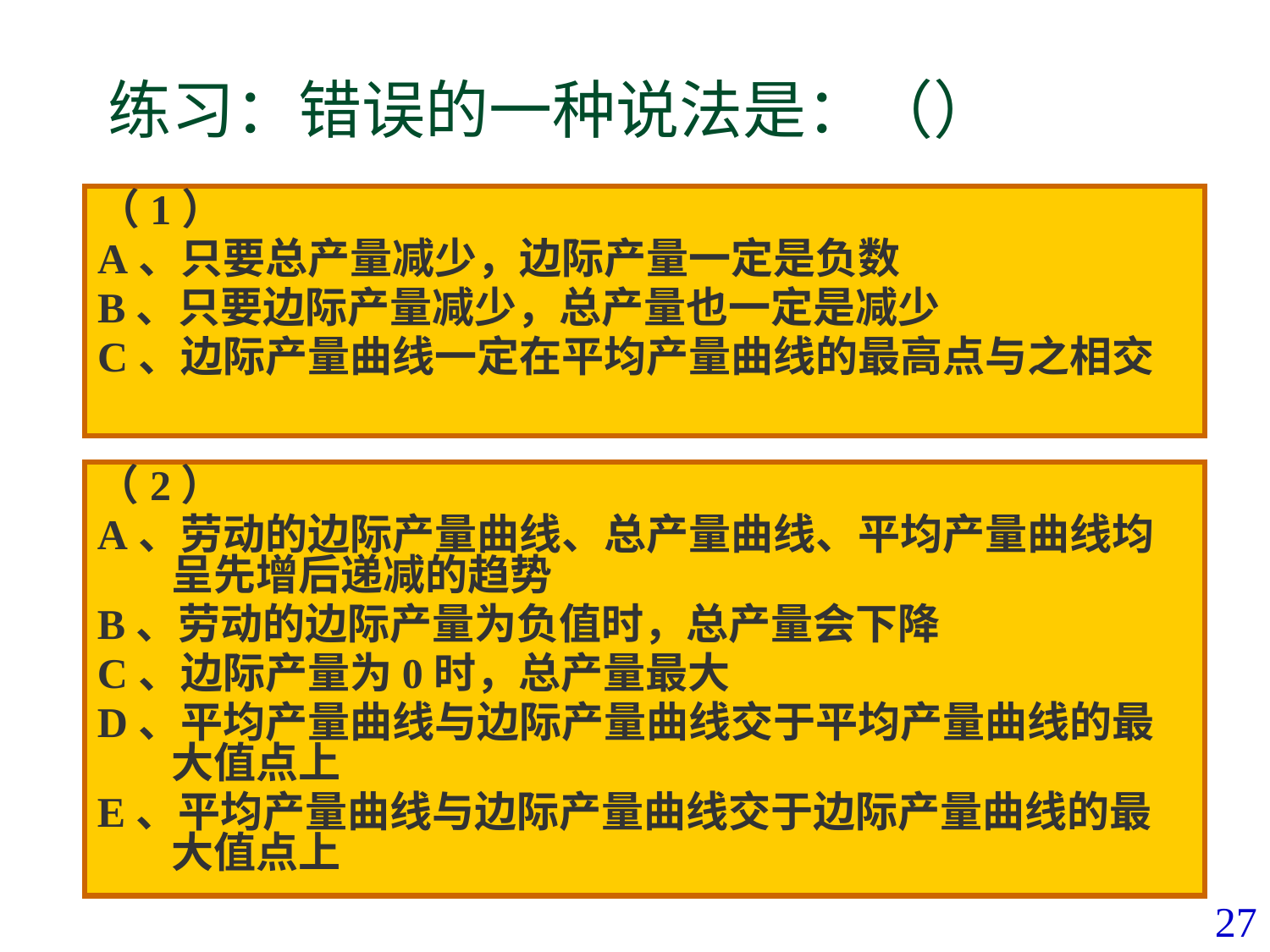

# 练习：错误的一种说法是：（）
（1）
A、只要总产量减少，边际产量一定是负数
B、只要边际产量减少，总产量也一定是减少
C、边际产量曲线一定在平均产量曲线的最高点与之相交
（2）
A、劳动的边际产量曲线、总产量曲线、平均产量曲线均呈先增后递减的趋势
B、劳动的边际产量为负值时，总产量会下降
C、边际产量为0时，总产量最大
D、平均产量曲线与边际产量曲线交于平均产量曲线的最大值点上
E、平均产量曲线与边际产量曲线交于边际产量曲线的最大值点上
27